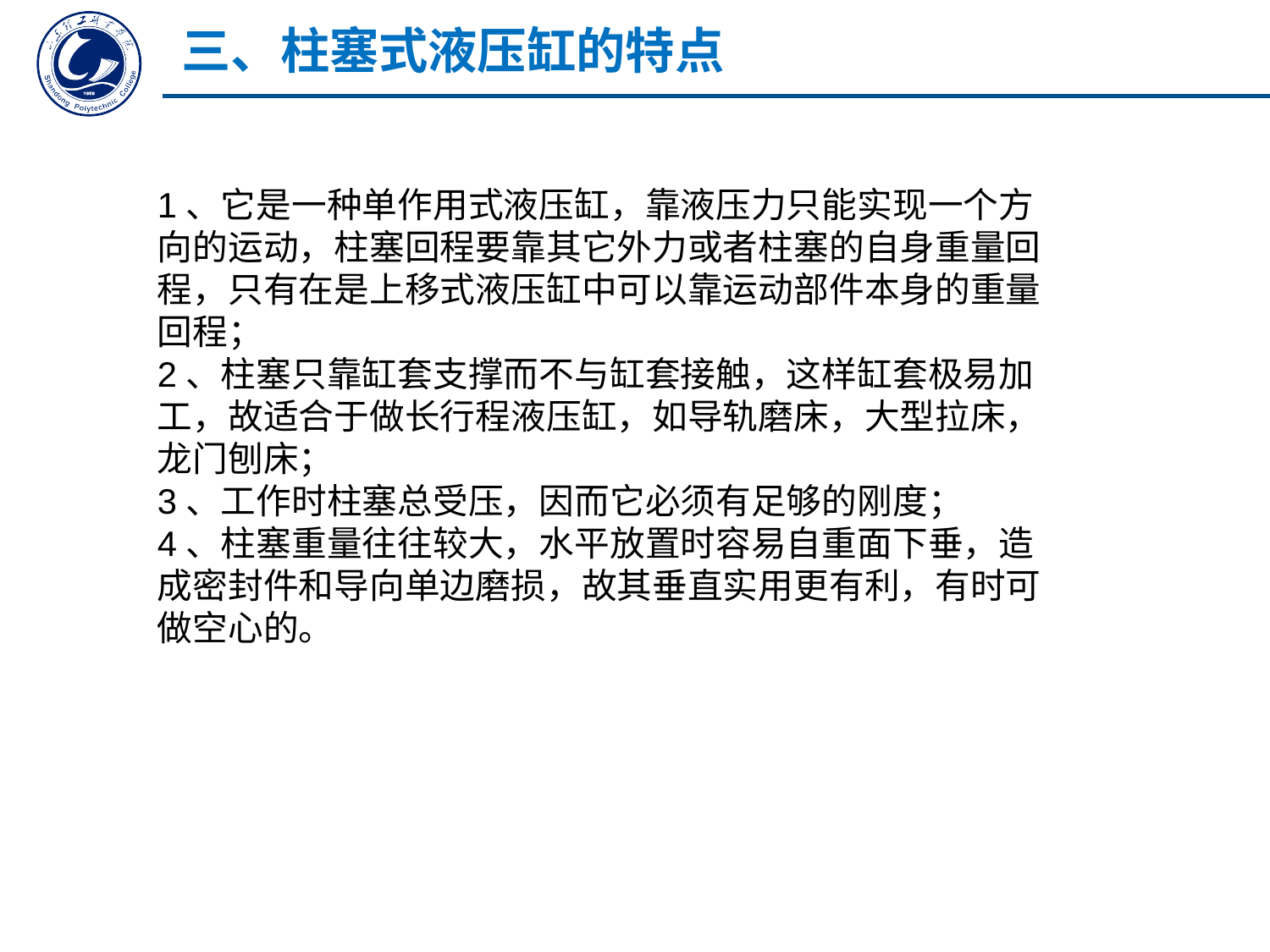

三、柱塞式液压缸的特点
1、它是一种单作用式液压缸，靠液压力只能实现一个方向的运动，柱塞回程要靠其它外力或者柱塞的自身重量回程，只有在是上移式液压缸中可以靠运动部件本身的重量回程；
2、柱塞只靠缸套支撑而不与缸套接触，这样缸套极易加工，故适合于做长行程液压缸，如导轨磨床，大型拉床，龙门刨床；
3、工作时柱塞总受压，因而它必须有足够的刚度；
4、柱塞重量往往较大，水平放置时容易自重面下垂，造成密封件和导向单边磨损，故其垂直实用更有利，有时可做空心的。